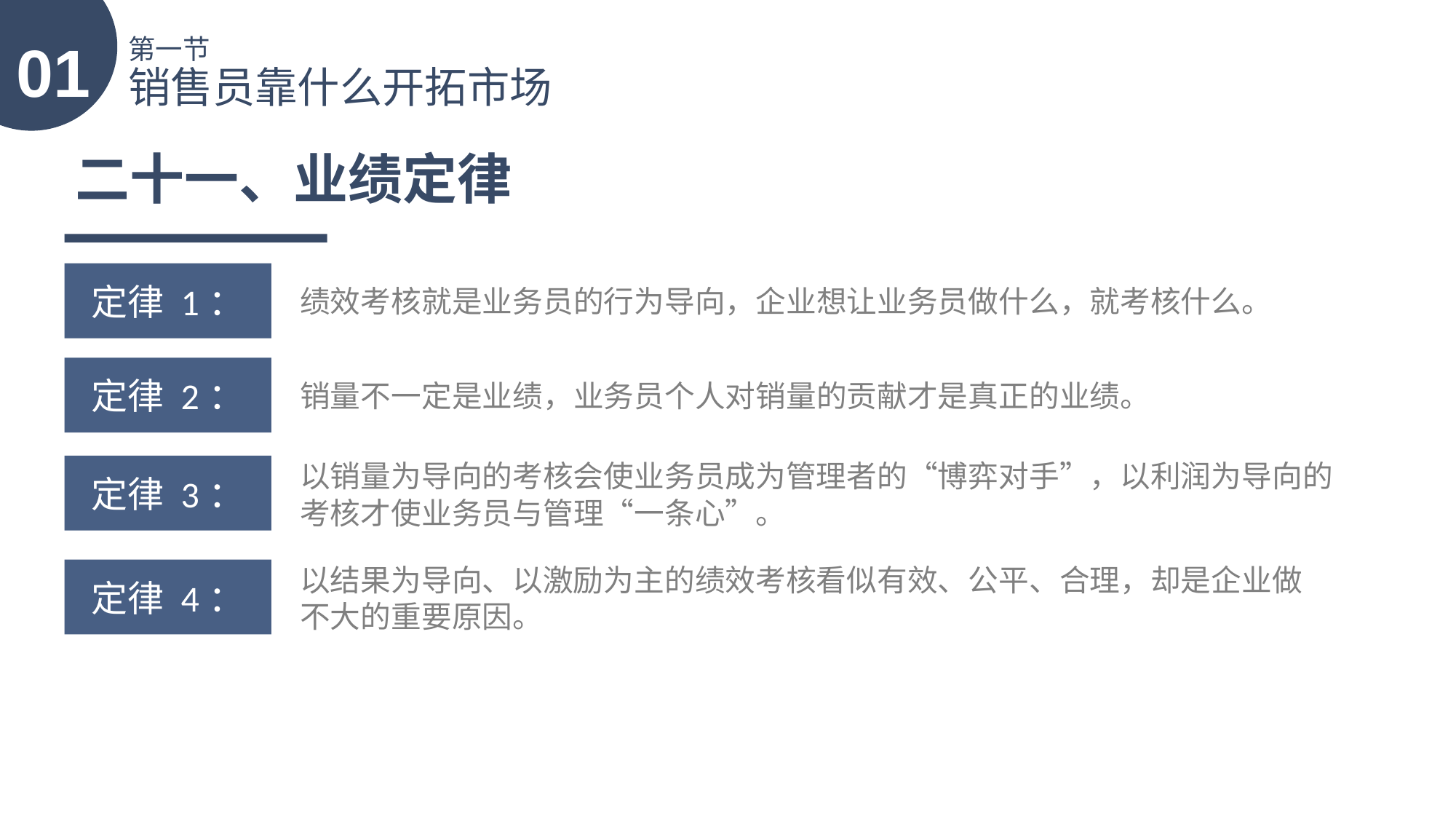

01
第一节
销售员靠什么开拓市场
二十一、业绩定律

定律 1：
绩效考核就是业务员的行为导向，企业想让业务员做什么，就考核什么。
定律 2：
销量不一定是业绩，业务员个人对销量的贡献才是真正的业绩。
以销量为导向的考核会使业务员成为管理者的“博弈对手”，以利润为导向的考核才使业务员与管理“一条心”。
定律 3：
以结果为导向、以激励为主的绩效考核看似有效、公平、合理，却是企业做不大的重要原因。
定律 4：